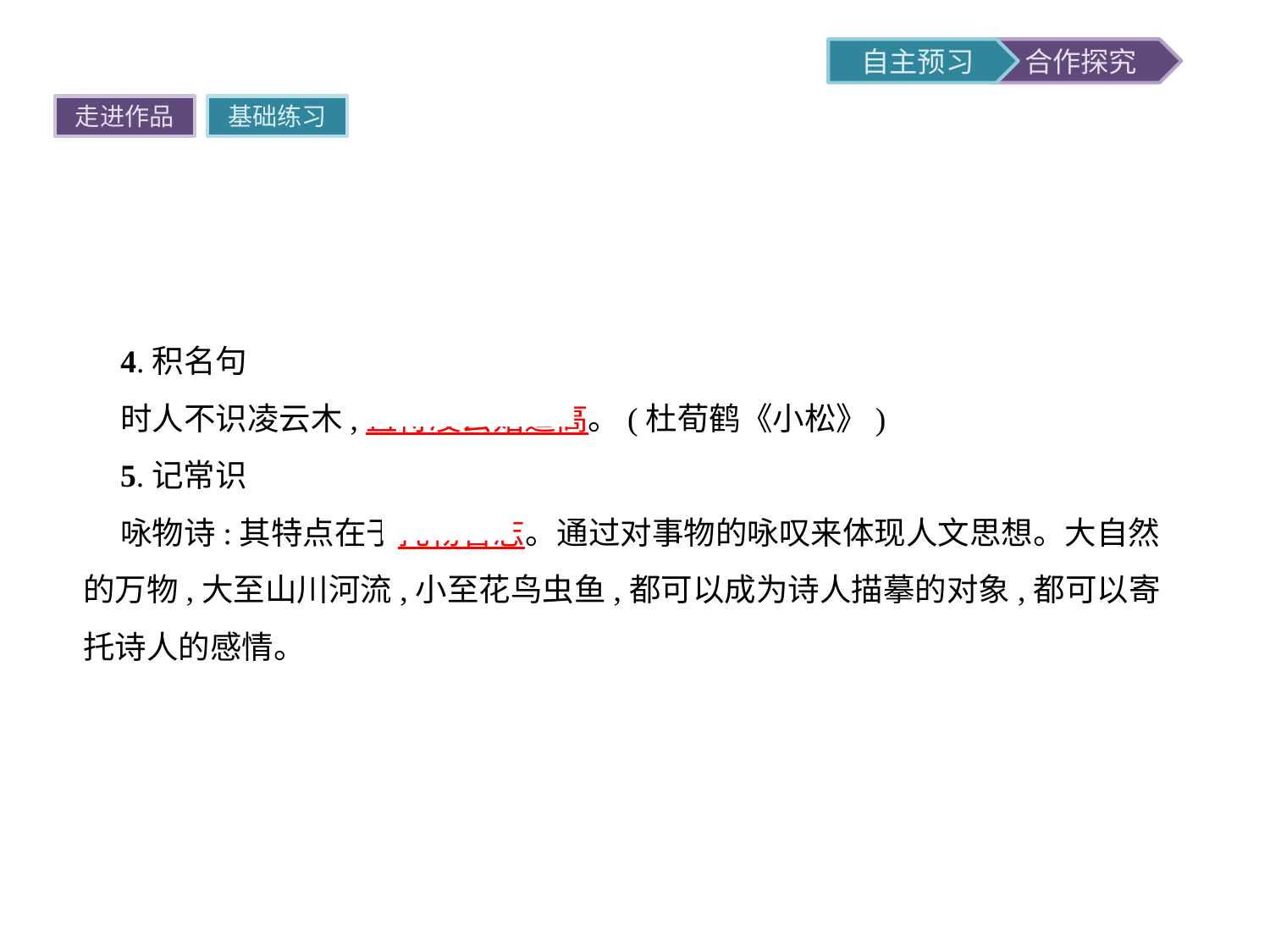

走进作品
基础练习
4.积名句
时人不识凌云木,直待凌云始道高。(杜荀鹤《小松》)
5.记常识
咏物诗:其特点在于托物言志。通过对事物的咏叹来体现人文思想。大自然的万物,大至山川河流,小至花鸟虫鱼,都可以成为诗人描摹的对象,都可以寄托诗人的感情。